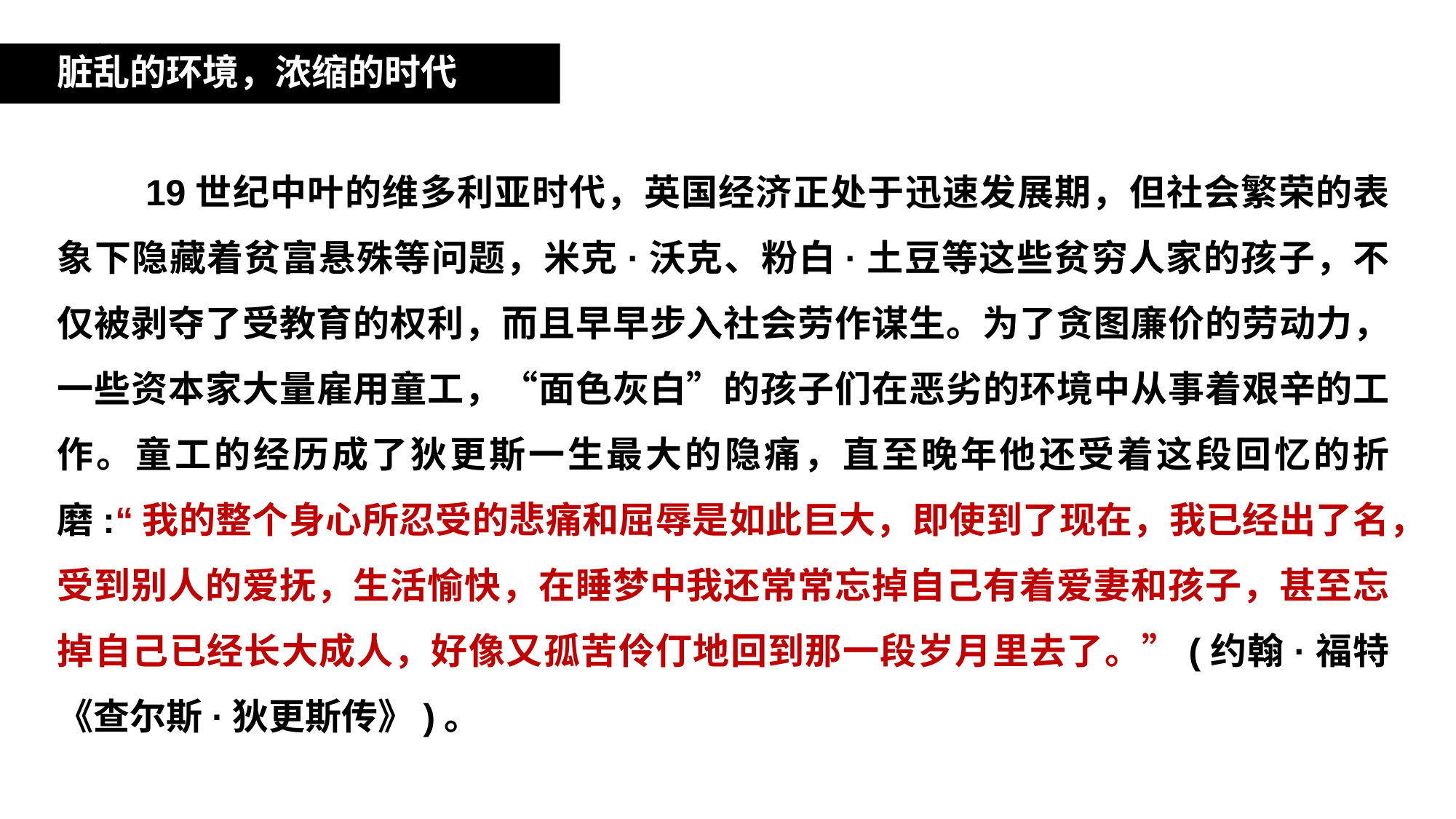

脏乱的环境，浓缩的时代
   19世纪中叶的维多利亚时代，英国经济正处于迅速发展期，但社会繁荣的表象下隐藏着贫富悬殊等问题，米克·沃克、粉白·土豆等这些贫穷人家的孩子，不仅被剥夺了受教育的权利，而且早早步入社会劳作谋生。为了贪图廉价的劳动力，一些资本家大量雇用童工，“面色灰白”的孩子们在恶劣的环境中从事着艰辛的工作。童工的经历成了狄更斯一生最大的隐痛，直至晚年他还受着这段回忆的折磨:“我的整个身心所忍受的悲痛和屈辱是如此巨大，即使到了现在，我已经出了名，受到别人的爱抚，生活愉快，在睡梦中我还常常忘掉自己有着爱妻和孩子，甚至忘掉自己已经长大成人，好像又孤苦伶仃地回到那一段岁月里去了。”(约翰·福特《查尔斯·狄更斯传》)。